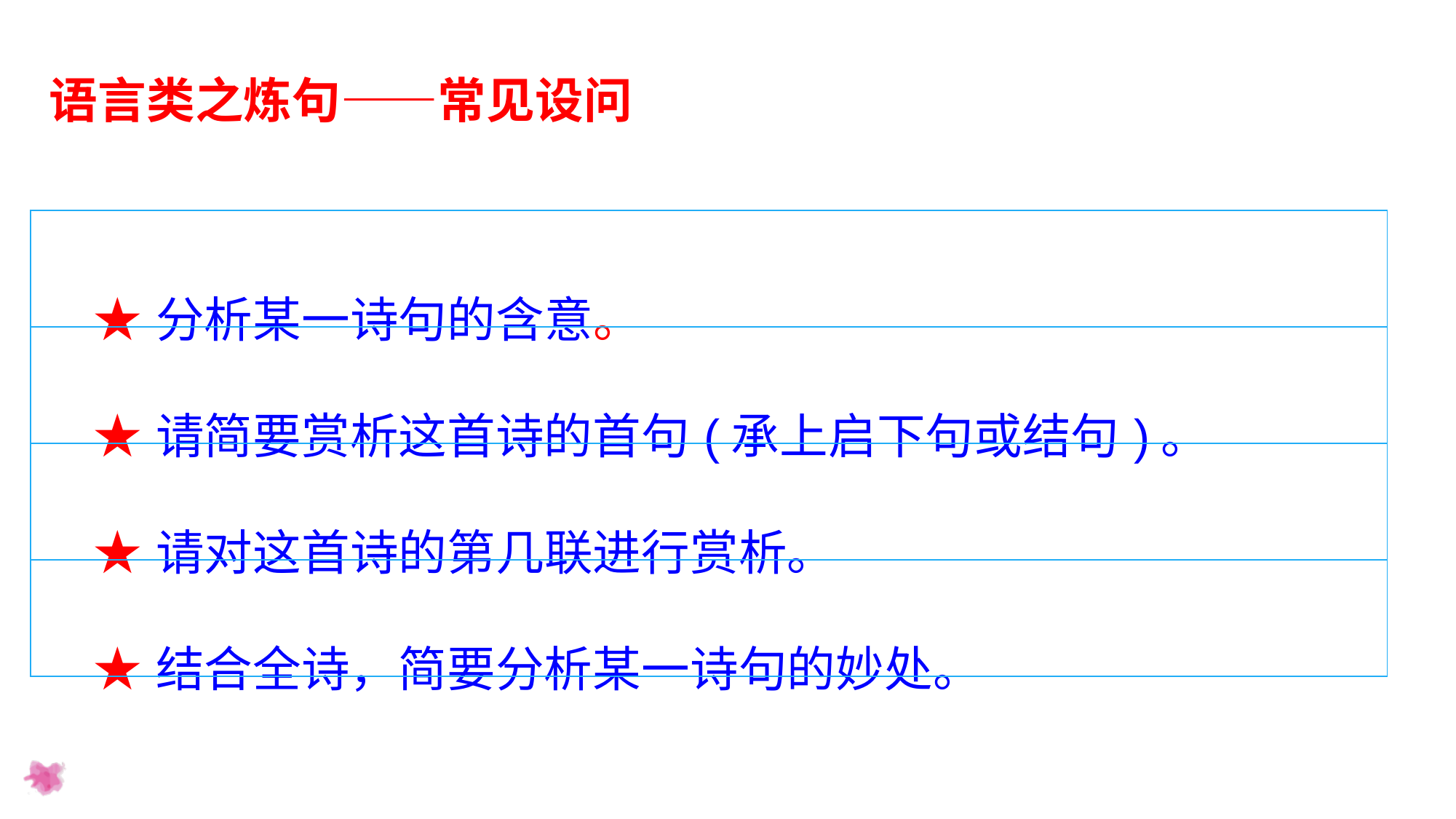

语言类之炼句——常见设问
| ★分析某一诗句的含意。 |
| --- |
| ★请简要赏析这首诗的首句(承上启下句或结句)。 |
| ★请对这首诗的第几联进行赏析。 |
| ★结合全诗，简要分析某一诗句的妙处。 |